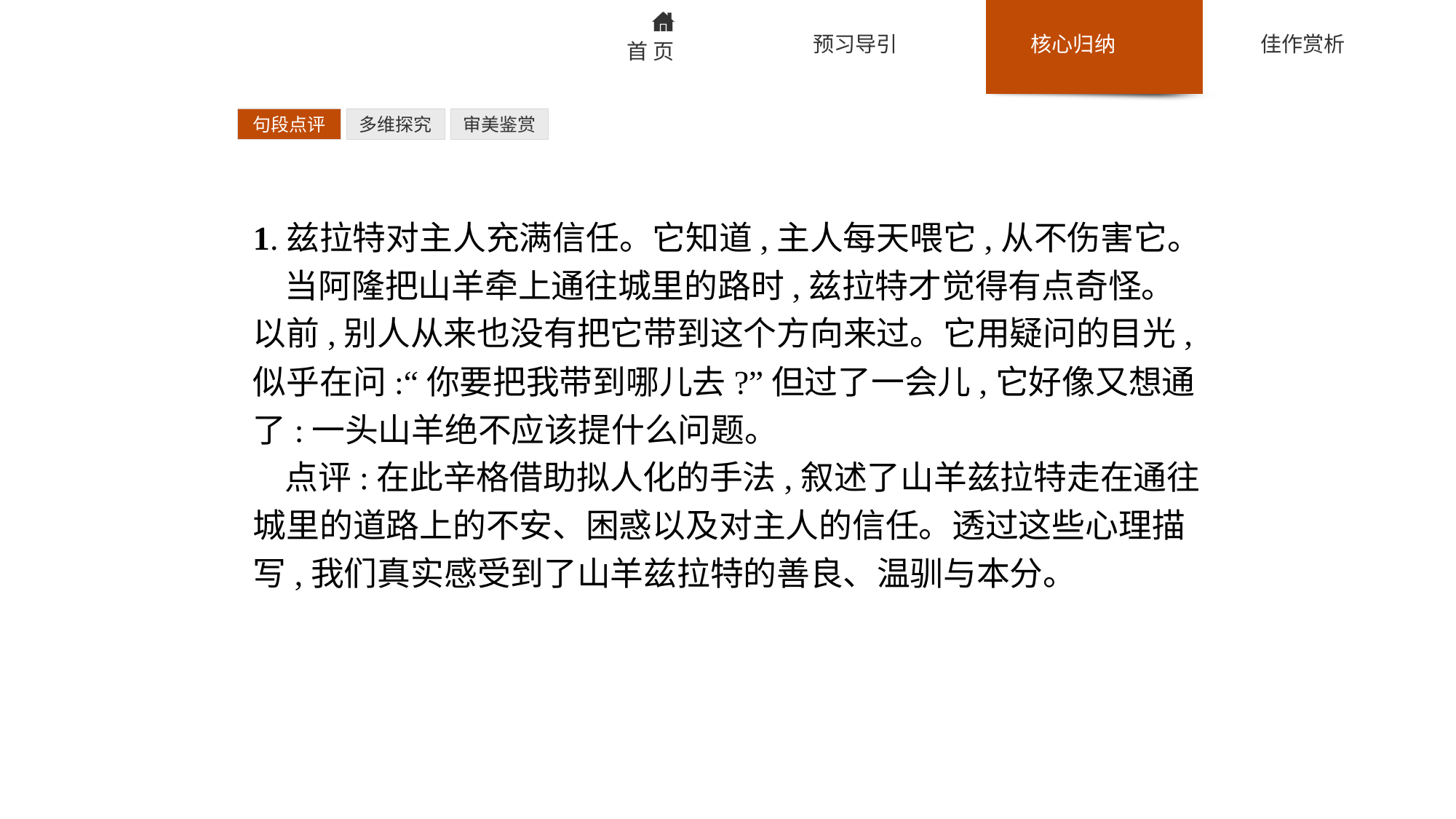

句段点评
多维探究
审美鉴赏
1.兹拉特对主人充满信任。它知道,主人每天喂它,从不伤害它。
当阿隆把山羊牵上通往城里的路时,兹拉特才觉得有点奇怪。以前,别人从来也没有把它带到这个方向来过。它用疑问的目光,似乎在问:“你要把我带到哪儿去?”但过了一会儿,它好像又想通了:一头山羊绝不应该提什么问题。
点评:在此辛格借助拟人化的手法,叙述了山羊兹拉特走在通往城里的道路上的不安、困惑以及对主人的信任。透过这些心理描写,我们真实感受到了山羊兹拉特的善良、温驯与本分。